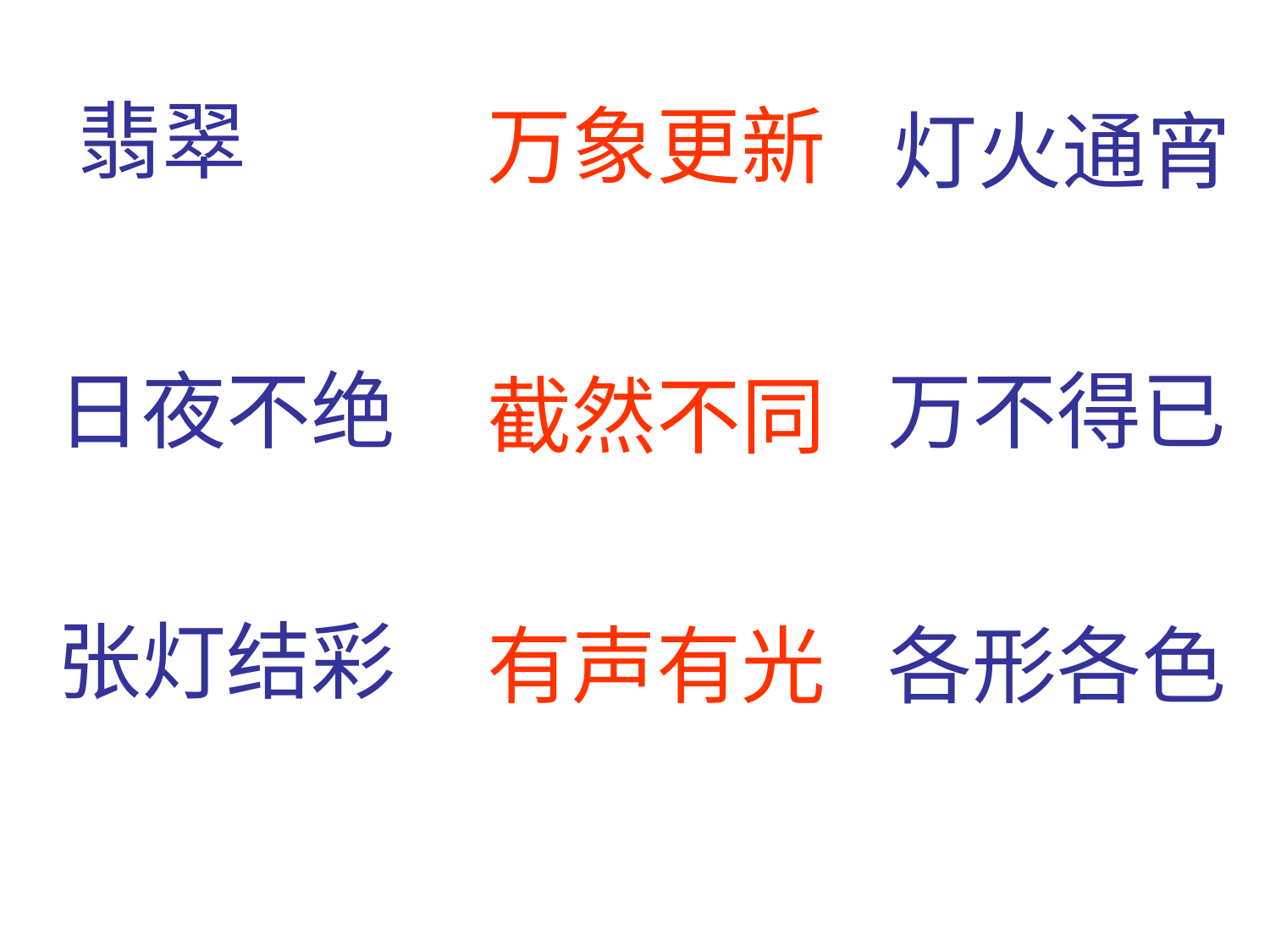

翡翠
万象更新
灯火通宵
日夜不绝
万不得已
截然不同
张灯结彩
有声有光
各形各色